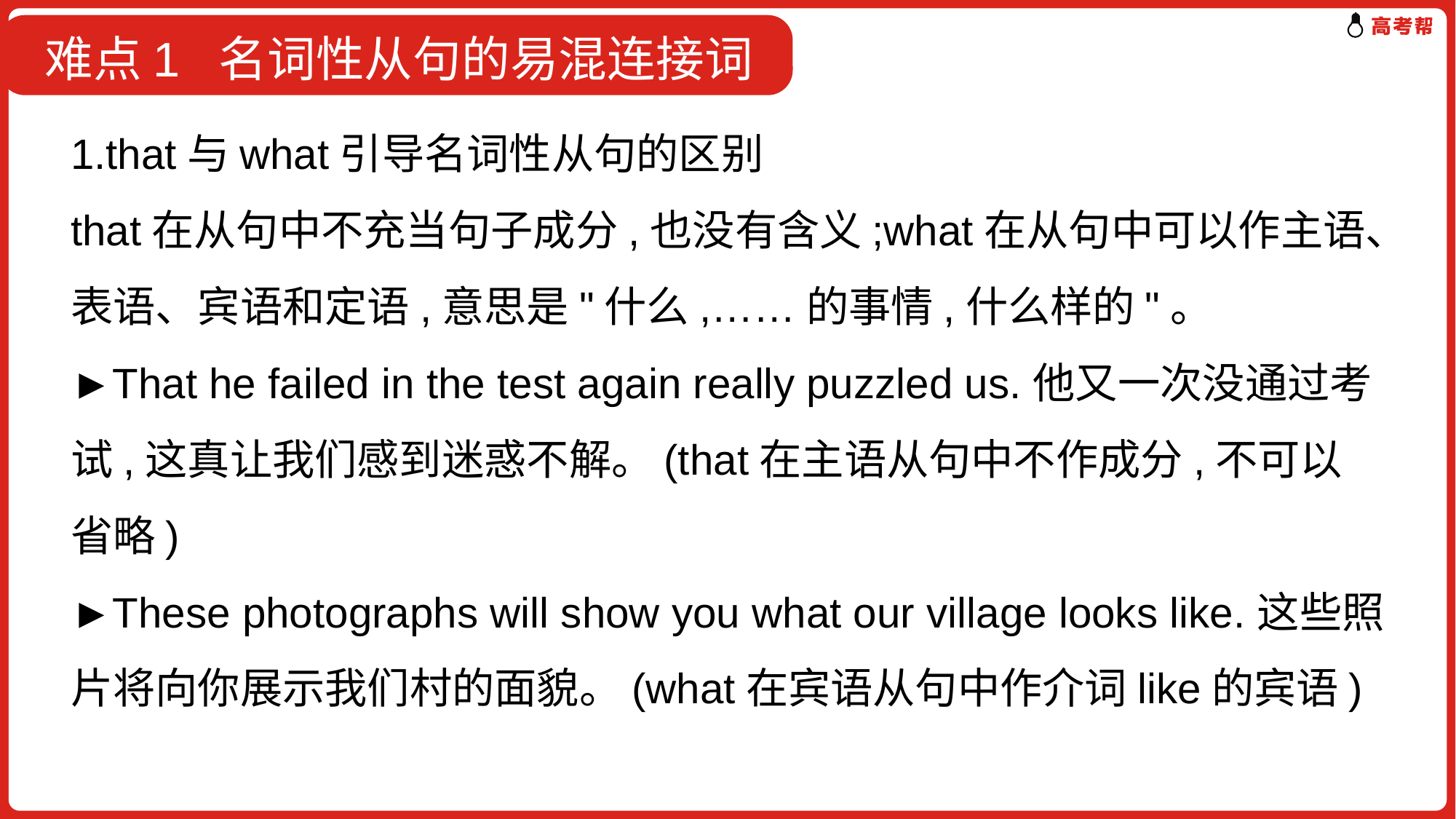

难点1  名词性从句的易混连接词
1.that与what引导名词性从句的区别
that在从句中不充当句子成分,也没有含义;what在从句中可以作主语、表语、宾语和定语,意思是"什么,……的事情,什么样的"。
►That he failed in the test again really puzzled us.他又一次没通过考试,这真让我们感到迷惑不解。(that在主语从句中不作成分,不可以省略)
►These photographs will show you what our village looks like.这些照片将向你展示我们村的面貌。(what在宾语从句中作介词like的宾语)